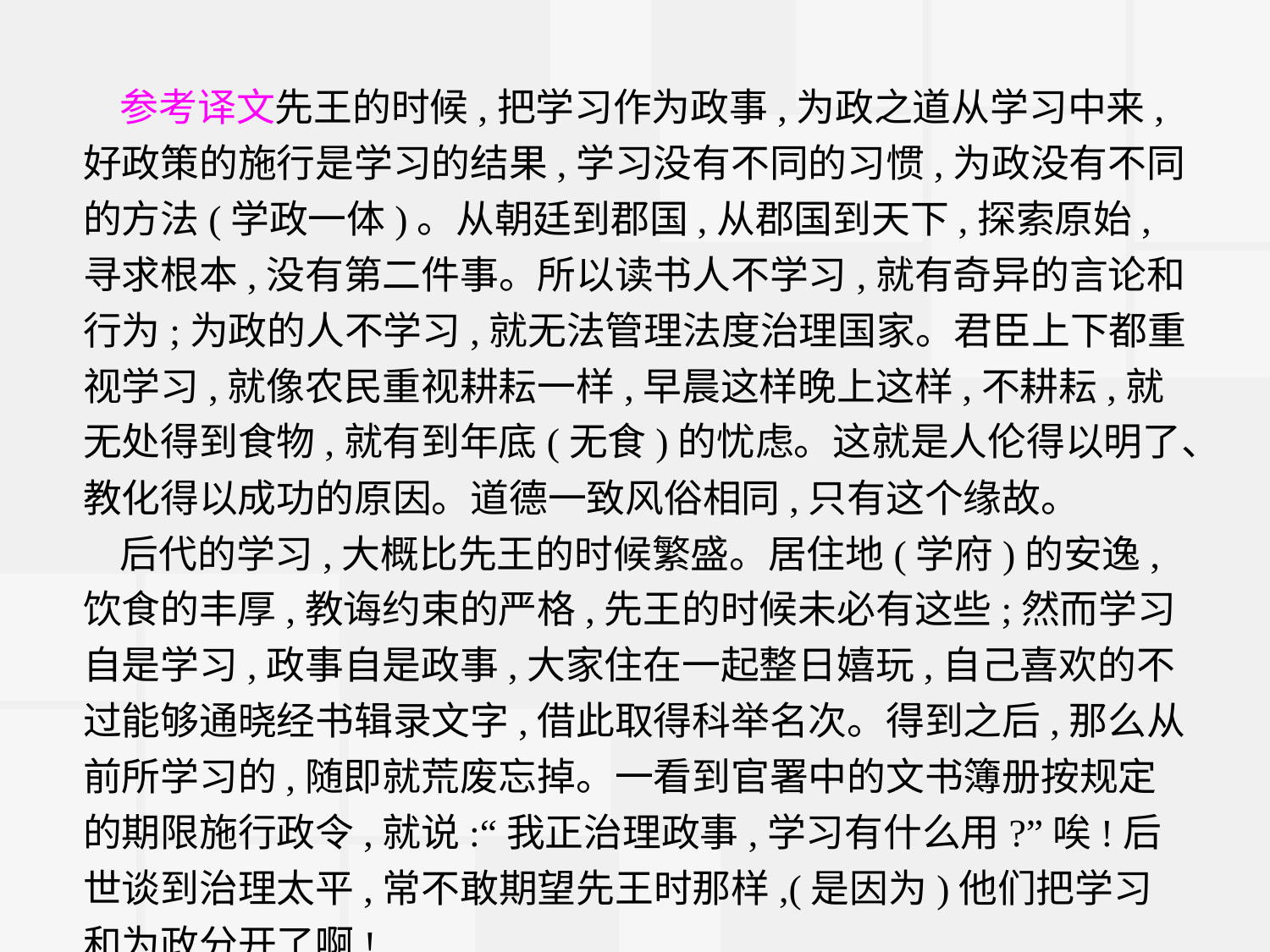

参考译文先王的时候,把学习作为政事,为政之道从学习中来,好政策的施行是学习的结果,学习没有不同的习惯,为政没有不同的方法(学政一体)。从朝廷到郡国,从郡国到天下,探索原始,寻求根本,没有第二件事。所以读书人不学习,就有奇异的言论和行为;为政的人不学习,就无法管理法度治理国家。君臣上下都重视学习,就像农民重视耕耘一样,早晨这样晚上这样,不耕耘,就无处得到食物,就有到年底(无食)的忧虑。这就是人伦得以明了、教化得以成功的原因。道德一致风俗相同,只有这个缘故。
后代的学习,大概比先王的时候繁盛。居住地(学府)的安逸,饮食的丰厚,教诲约束的严格,先王的时候未必有这些;然而学习自是学习,政事自是政事,大家住在一起整日嬉玩,自己喜欢的不过能够通晓经书辑录文字,借此取得科举名次。得到之后,那么从前所学习的,随即就荒废忘掉。一看到官署中的文书簿册按规定的期限施行政令,就说:“我正治理政事,学习有什么用?”唉!后世谈到治理太平,常不敢期望先王时那样,(是因为)他们把学习和为政分开了啊!